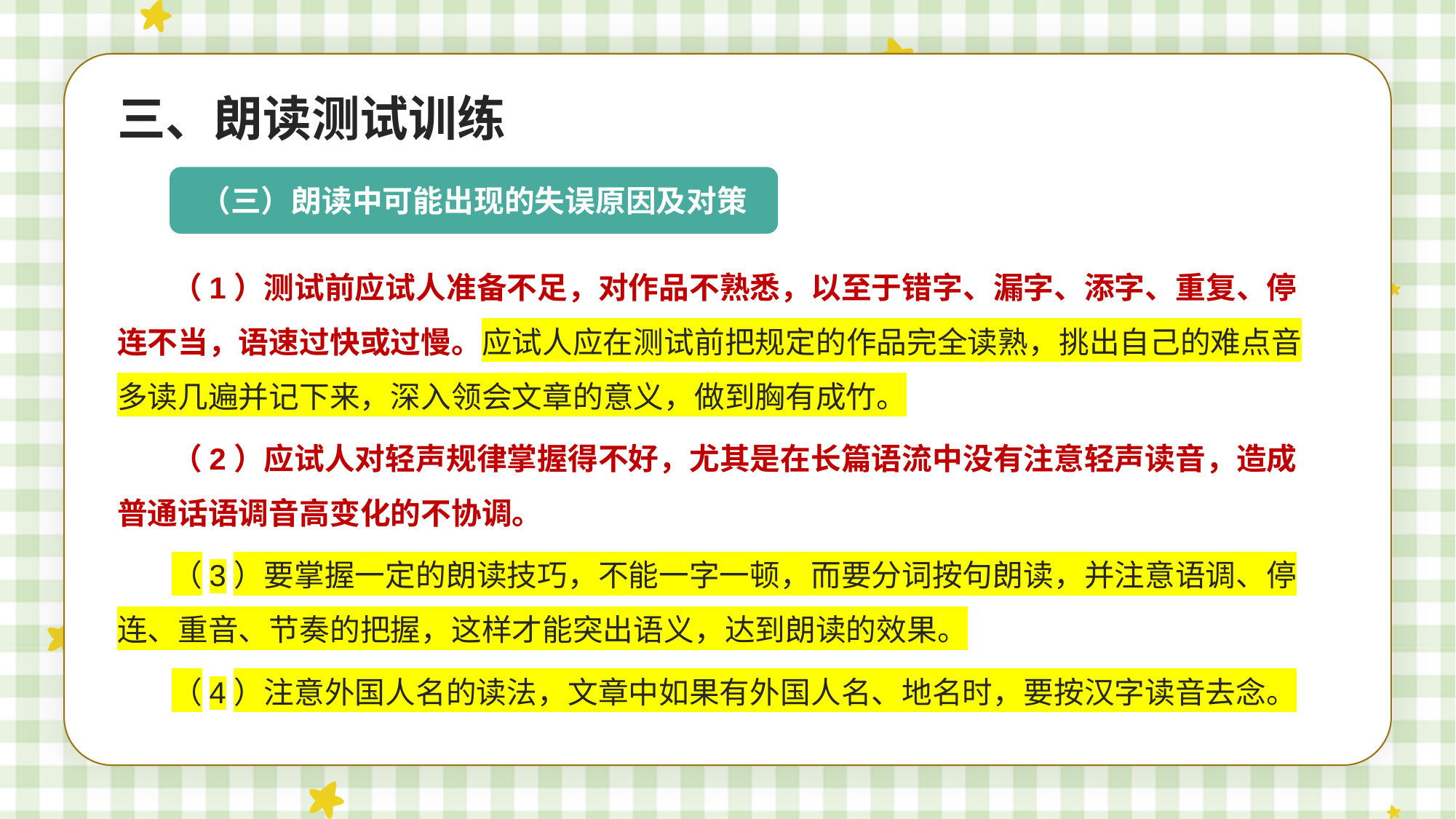

三、朗读测试训练
（三）朗读中可能出现的失误原因及对策
（1）测试前应试人准备不足，对作品不熟悉，以至于错字、漏字、添字、重复、停连不当，语速过快或过慢。应试人应在测试前把规定的作品完全读熟，挑出自己的难点音多读几遍并记下来，深入领会文章的意义，做到胸有成竹。
（2）应试人对轻声规律掌握得不好，尤其是在长篇语流中没有注意轻声读音，造成普通话语调音高变化的不协调。
（3）要掌握一定的朗读技巧，不能一字一顿，而要分词按句朗读，并注意语调、停连、重音、节奏的把握，这样才能突出语义，达到朗读的效果。
（4）注意外国人名的读法，文章中如果有外国人名、地名时，要按汉字读音去念。